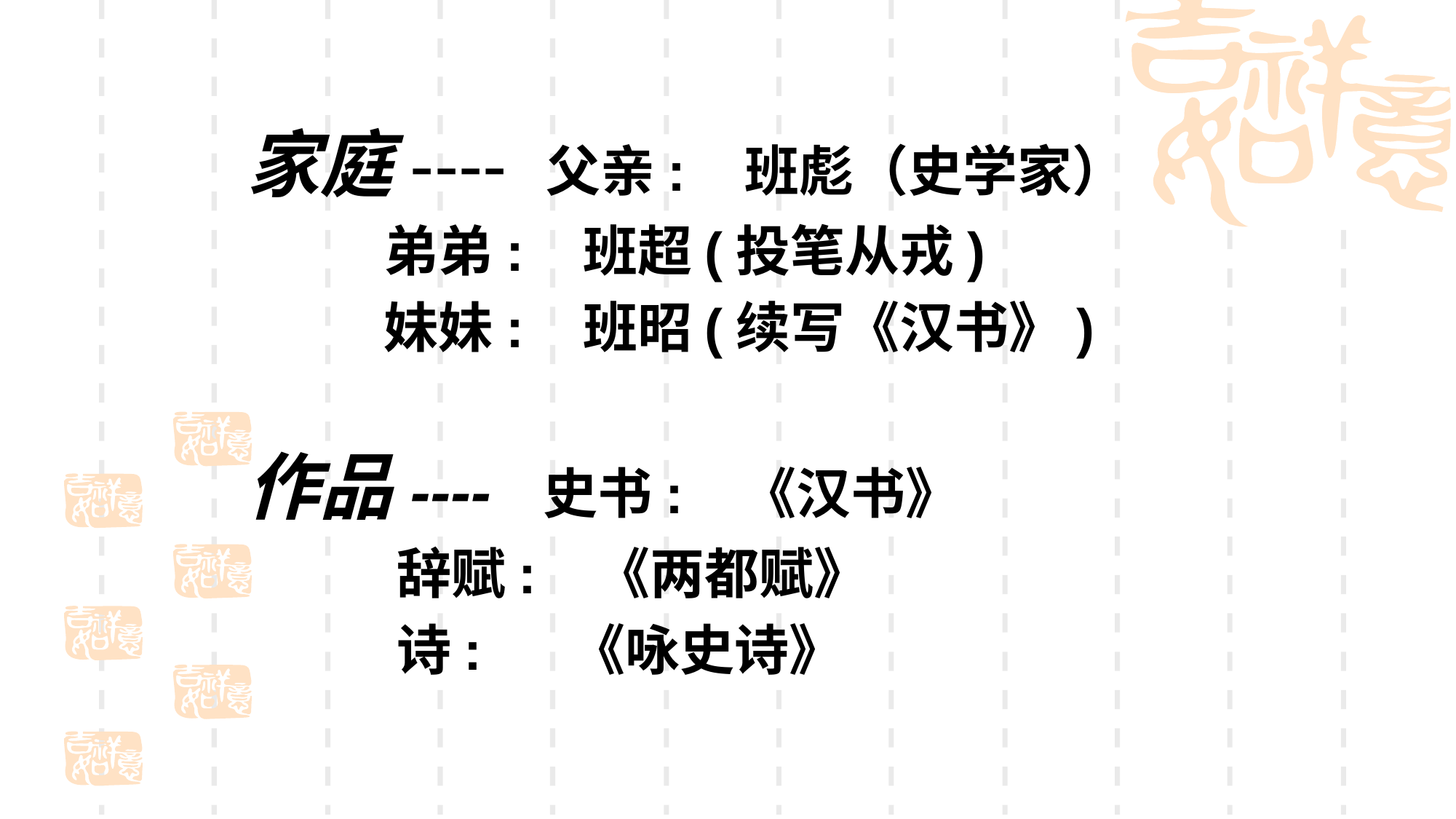

家庭----  父亲:   班彪（史学家）
          弟弟:   班超(投笔从戎)
          妹妹:   班昭(续写《汉书》)

作品----   史书:   《汉书》
           辞赋:   《两都赋》
           诗:     《咏史诗》